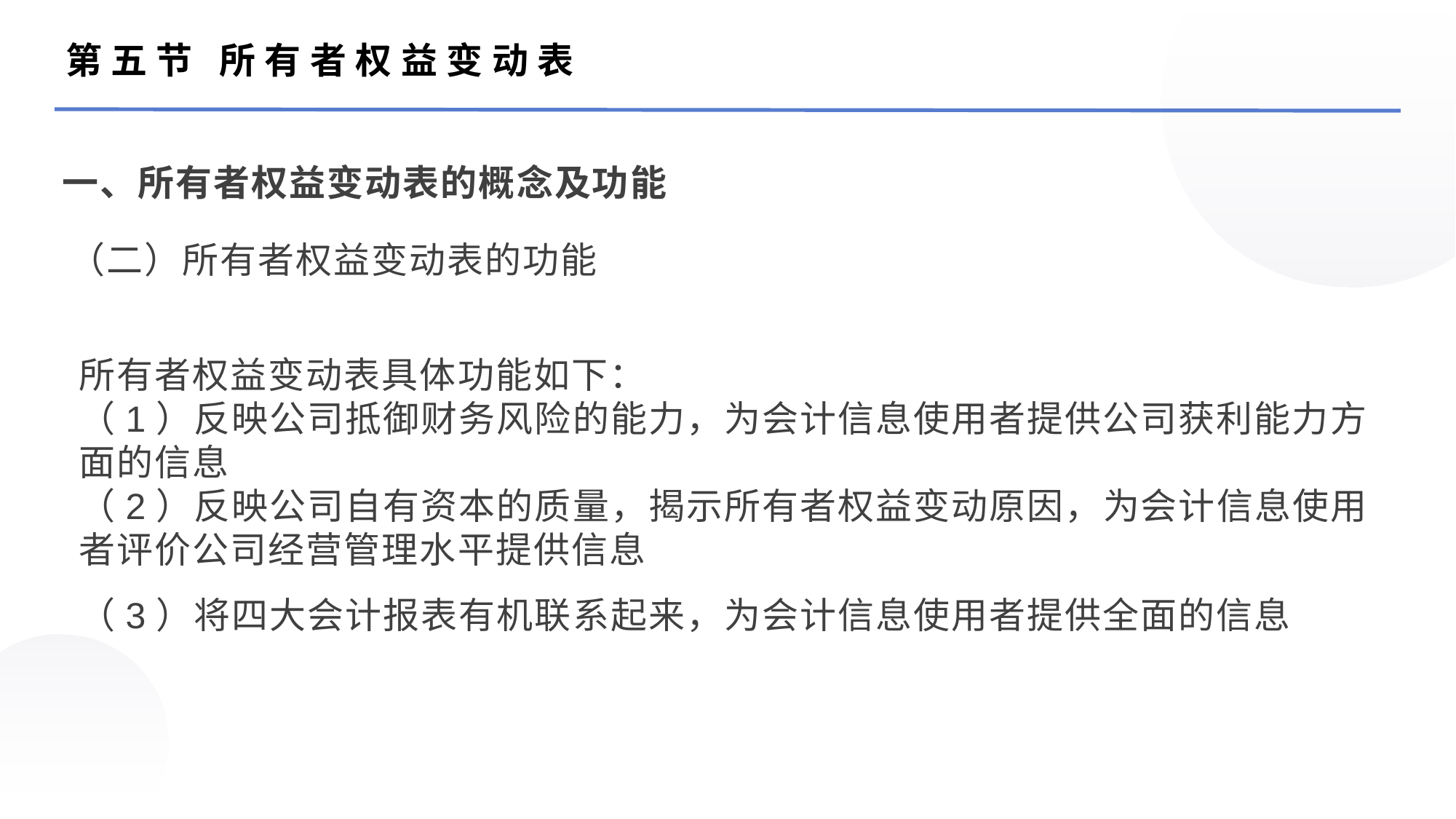

第五节 所有者权益变动表
一、所有者权益变动表的概念及功能
（二）所有者权益变动表的功能
所有者权益变动表具体功能如下：
（1）反映公司抵御财务风险的能力，为会计信息使用者提供公司获利能力方面的信息
（2）反映公司自有资本的质量，揭示所有者权益变动原因，为会计信息使用者评价公司经营管理水平提供信息
（3）将四大会计报表有机联系起来，为会计信息使用者提供全面的信息

25